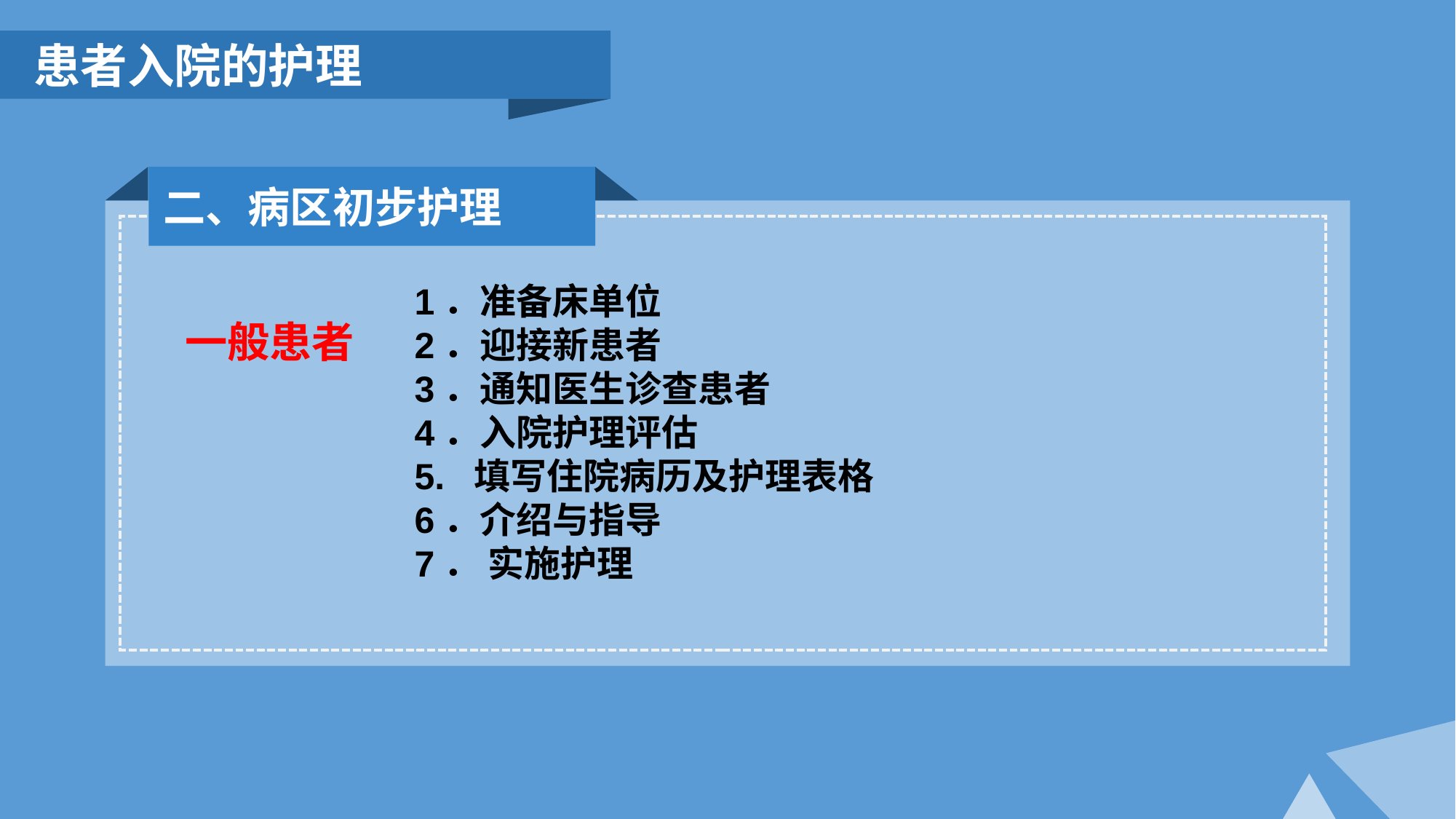

患者入院的护理

二、病区初步护理

1．准备床单位
2．迎接新患者
3．通知医生诊查患者
4．入院护理评估
5.  填写住院病历及护理表格
6．介绍与指导
7． 实施护理

一般患者